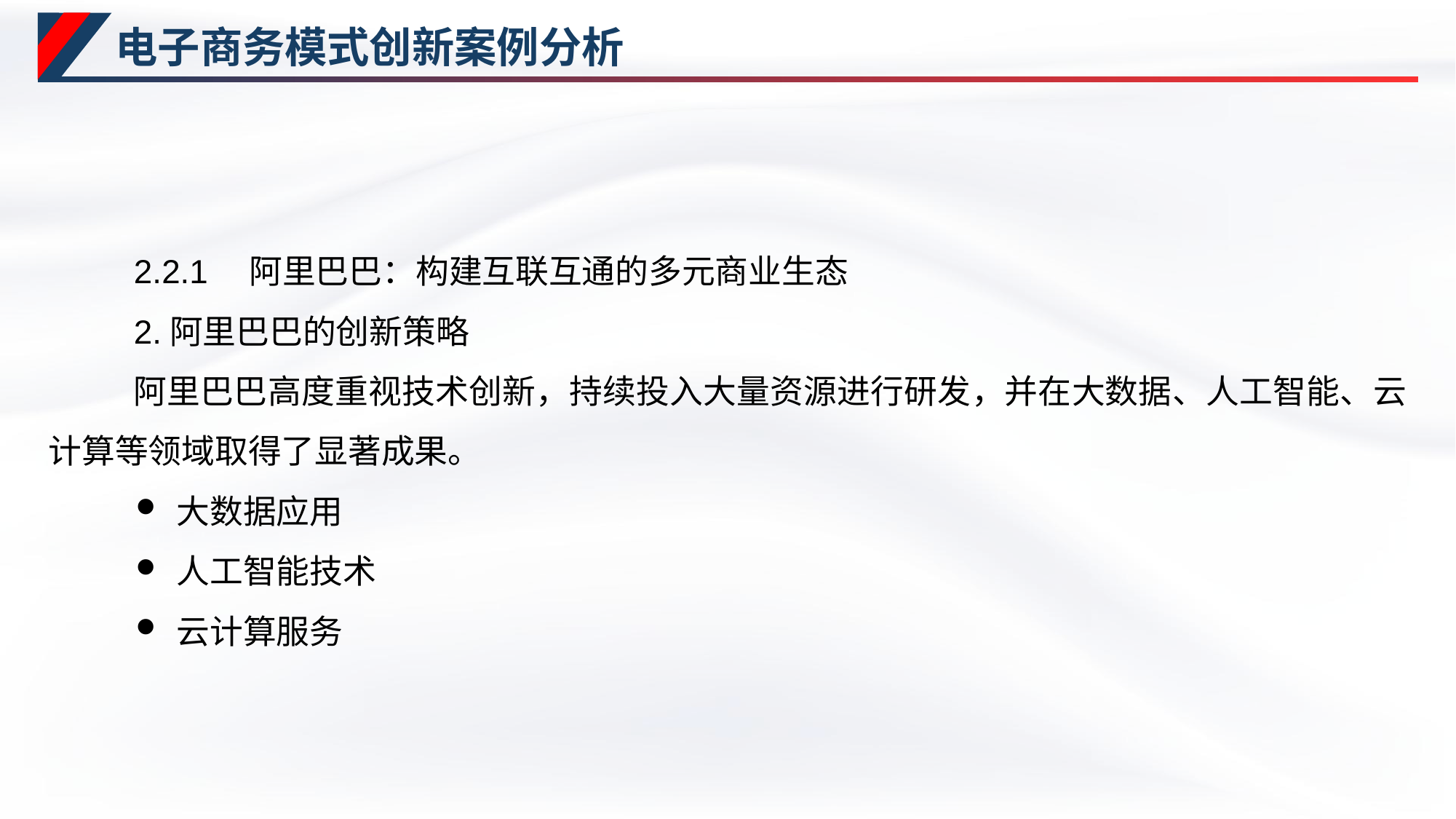

# 电子商务模式创新案例分析
2.2.1　阿里巴巴：构建互联互通的多元商业生态
2.阿里巴巴的创新策略
阿里巴巴高度重视技术创新，持续投入大量资源进行研发，并在大数据、人工智能、云计算等领域取得了显著成果。
大数据应用
人工智能技术
云计算服务